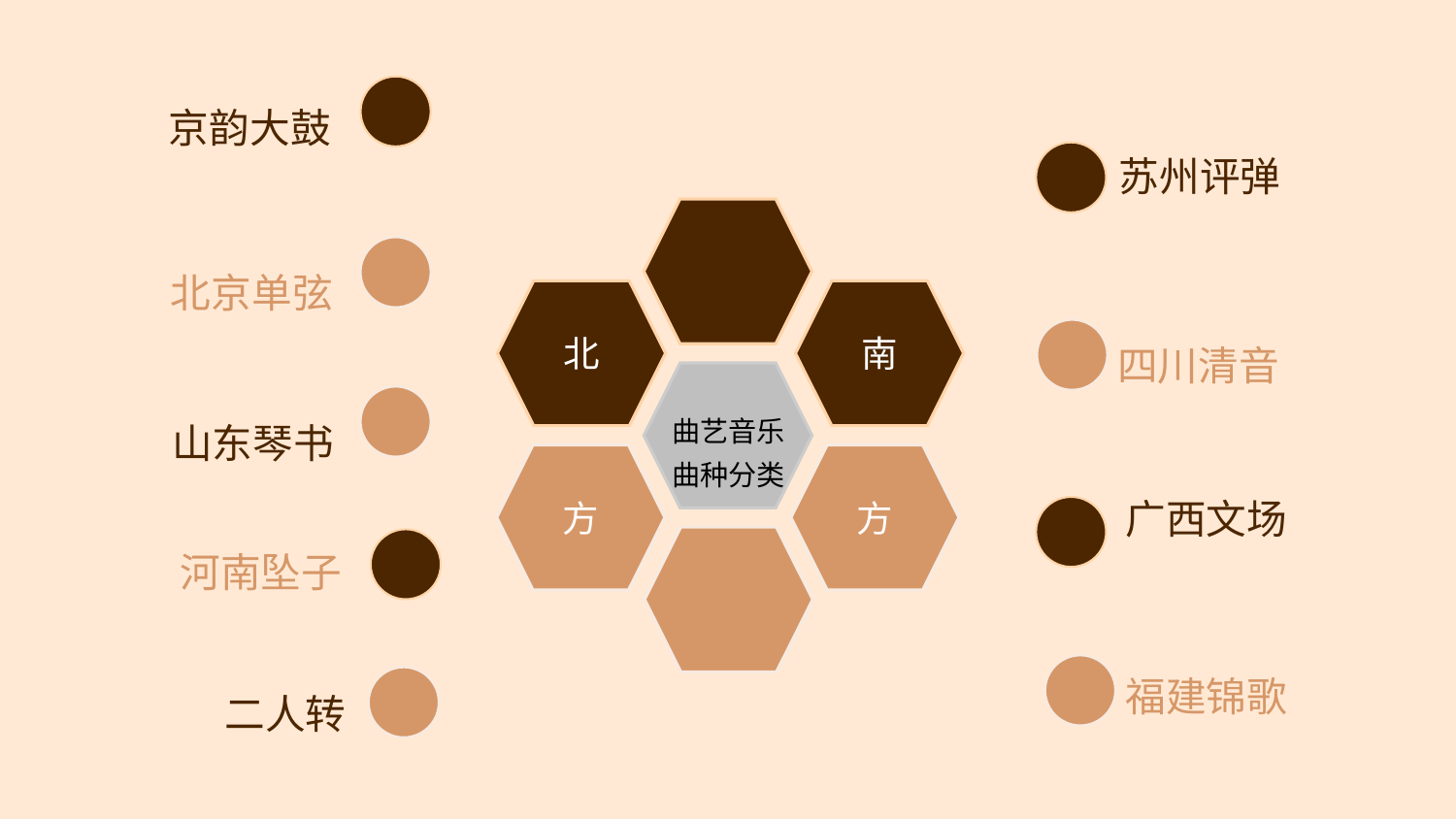

京韵大鼓
苏州评弹

北京单弦
北
南
四川清音

曲艺音乐
曲种分类

山东琴书
方

方
广西文场

河南坠子

福建锦歌

二人转